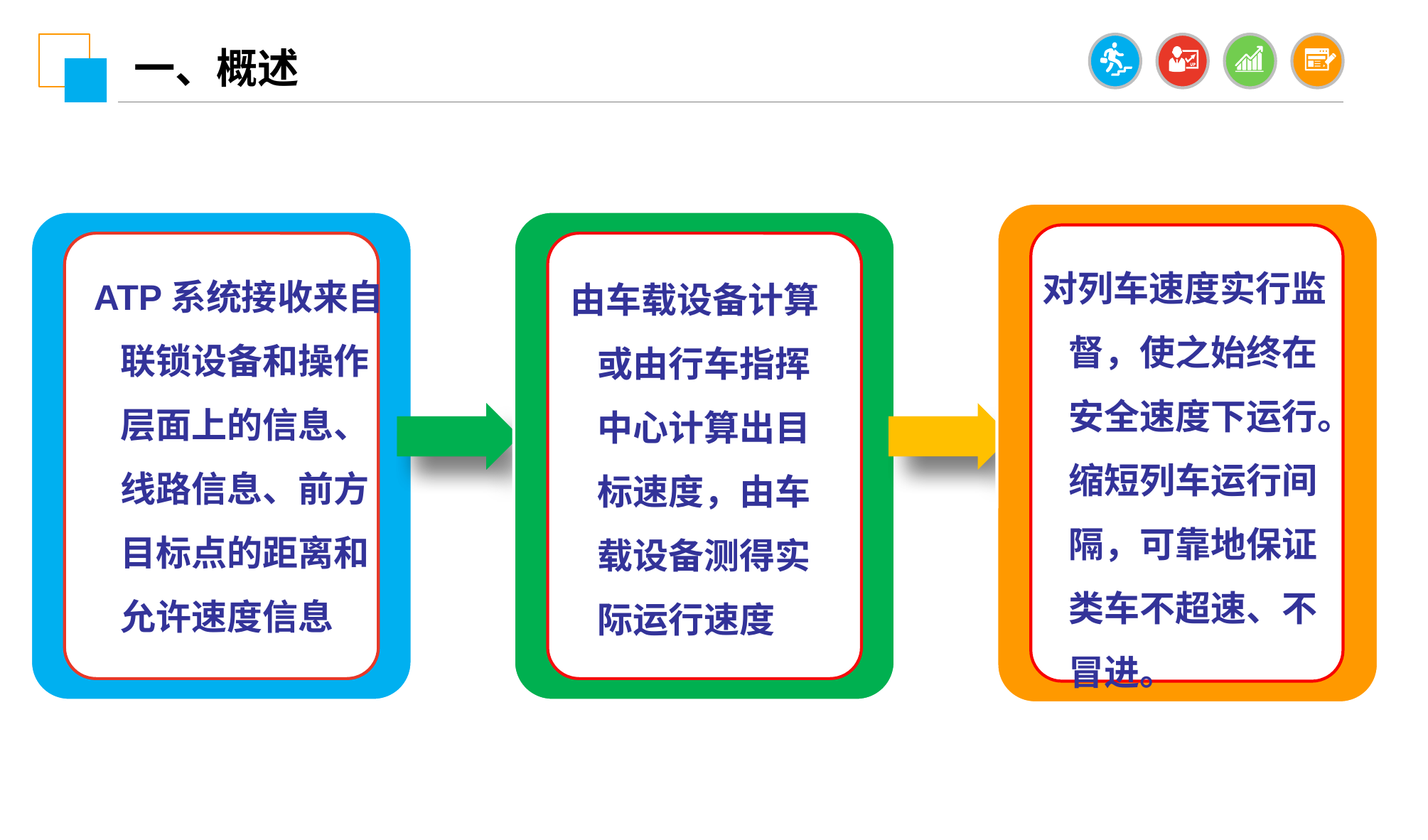

一、概述

对列车速度实行监督，使之始终在安全速度下运行。缩短列车运行间隔，可靠地保证类车不超速、不冒进。

ATP系统接收来自联锁设备和操作层面上的信息、线路信息、前方目标点的距离和允许速度信息

由车载设备计算或由行车指挥中心计算出目标速度，由车载设备测得实际运行速度